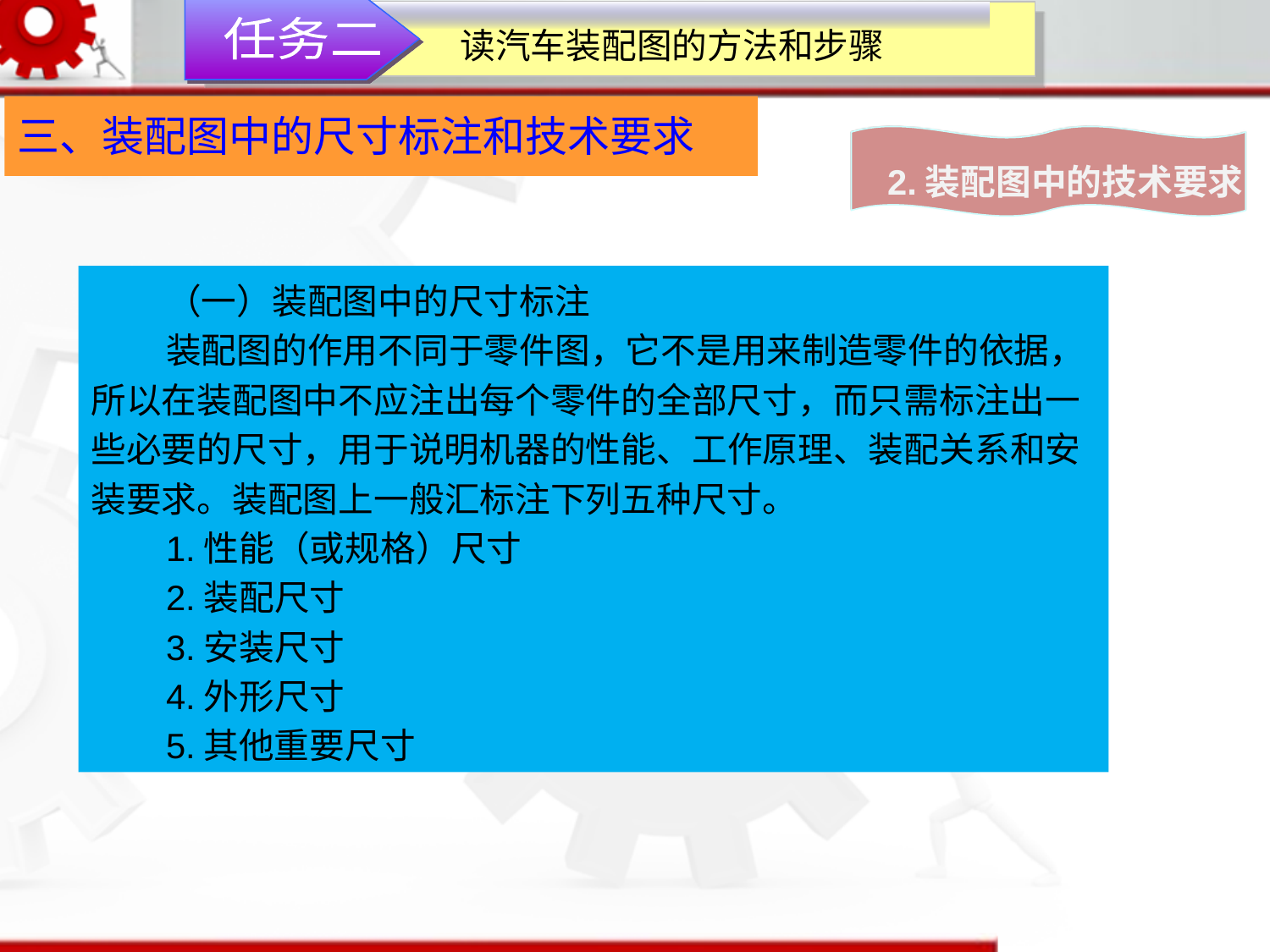

任务二
读汽车装配图的方法和步骤
三、装配图中的尺寸标注和技术要求

2.装配图中的技术要求
（一）装配图中的尺寸标注
装配图的作用不同于零件图，它不是用来制造零件的依据，所以在装配图中不应注出每个零件的全部尺寸，而只需标注出一些必要的尺寸，用于说明机器的性能、工作原理、装配关系和安装要求。装配图上一般汇标注下列五种尺寸。
1.性能（或规格）尺寸
2.装配尺寸
3.安装尺寸
4.外形尺寸
5.其他重要尺寸